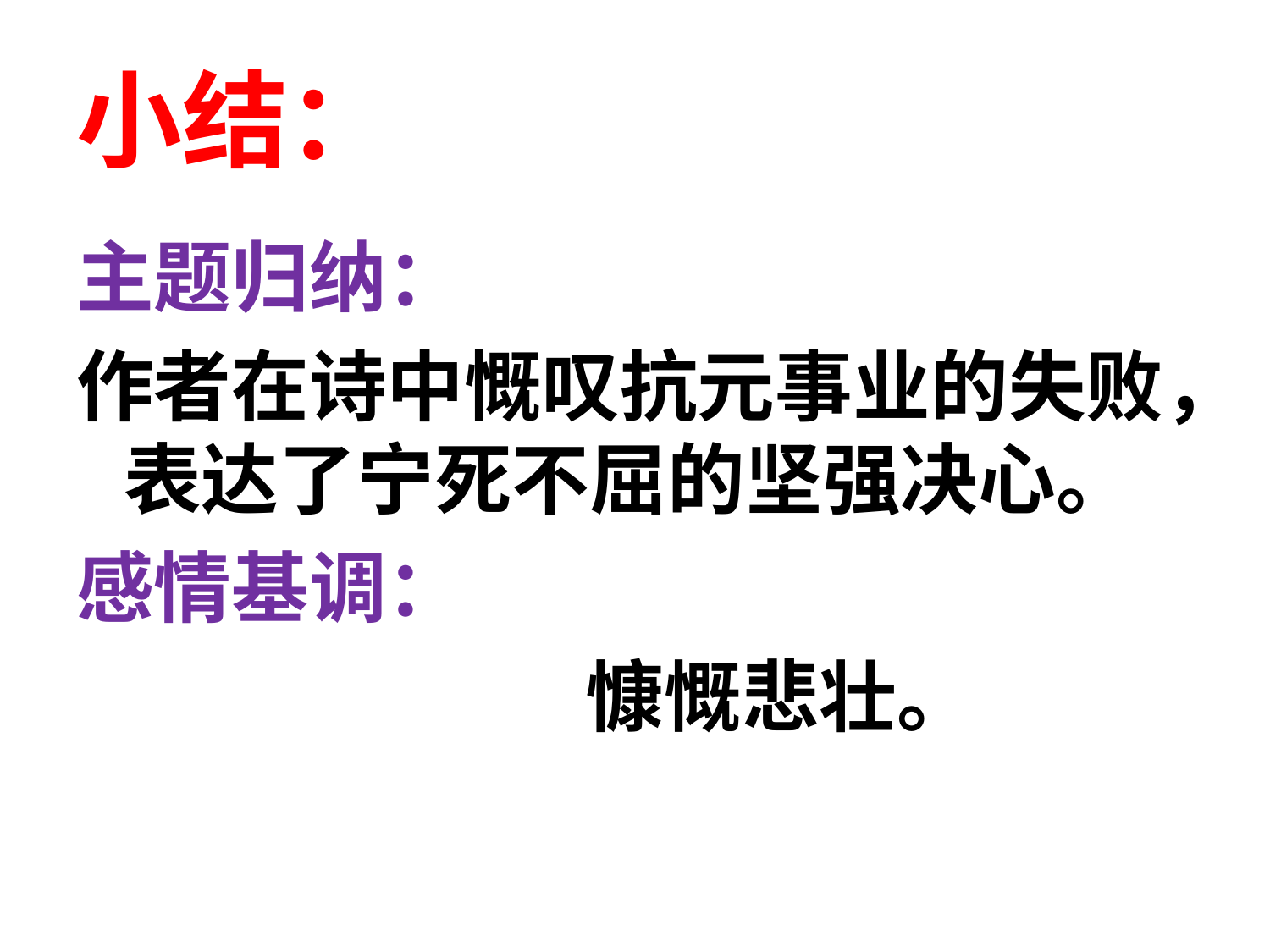

# 小结：
主题归纳：
作者在诗中慨叹抗元事业的失败，表达了宁死不屈的坚强决心。
感情基调：
                            慷慨悲壮。